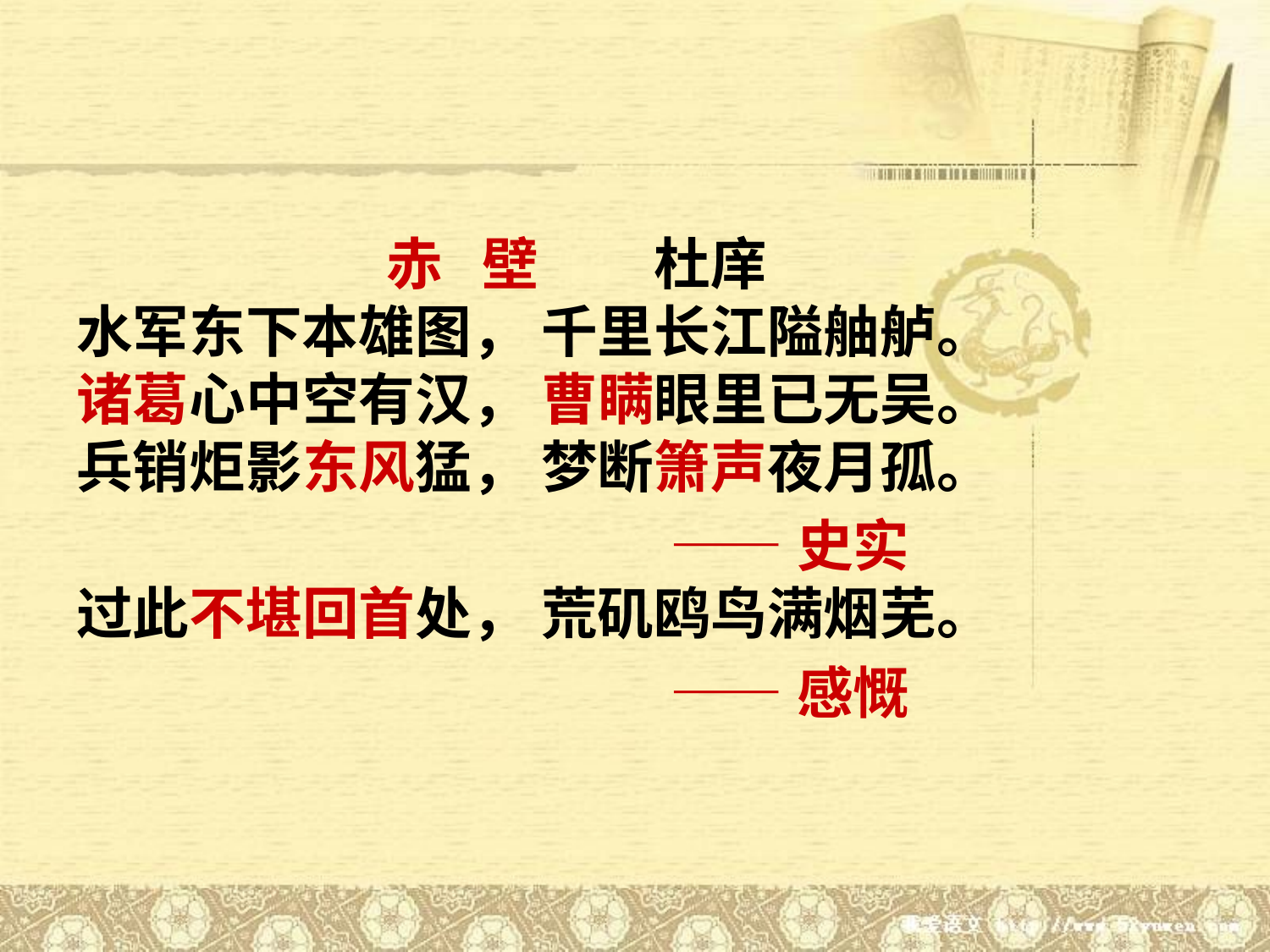

赤   壁         杜庠
水军东下本雄图， 千里长江隘舳舻。
诸葛心中空有汉， 曹瞒眼里已无吴。
兵销炬影东风猛， 梦断箫声夜月孤。
                                              ——史实
过此不堪回首处， 荒矶鸥鸟满烟芜。
                                              ——感慨